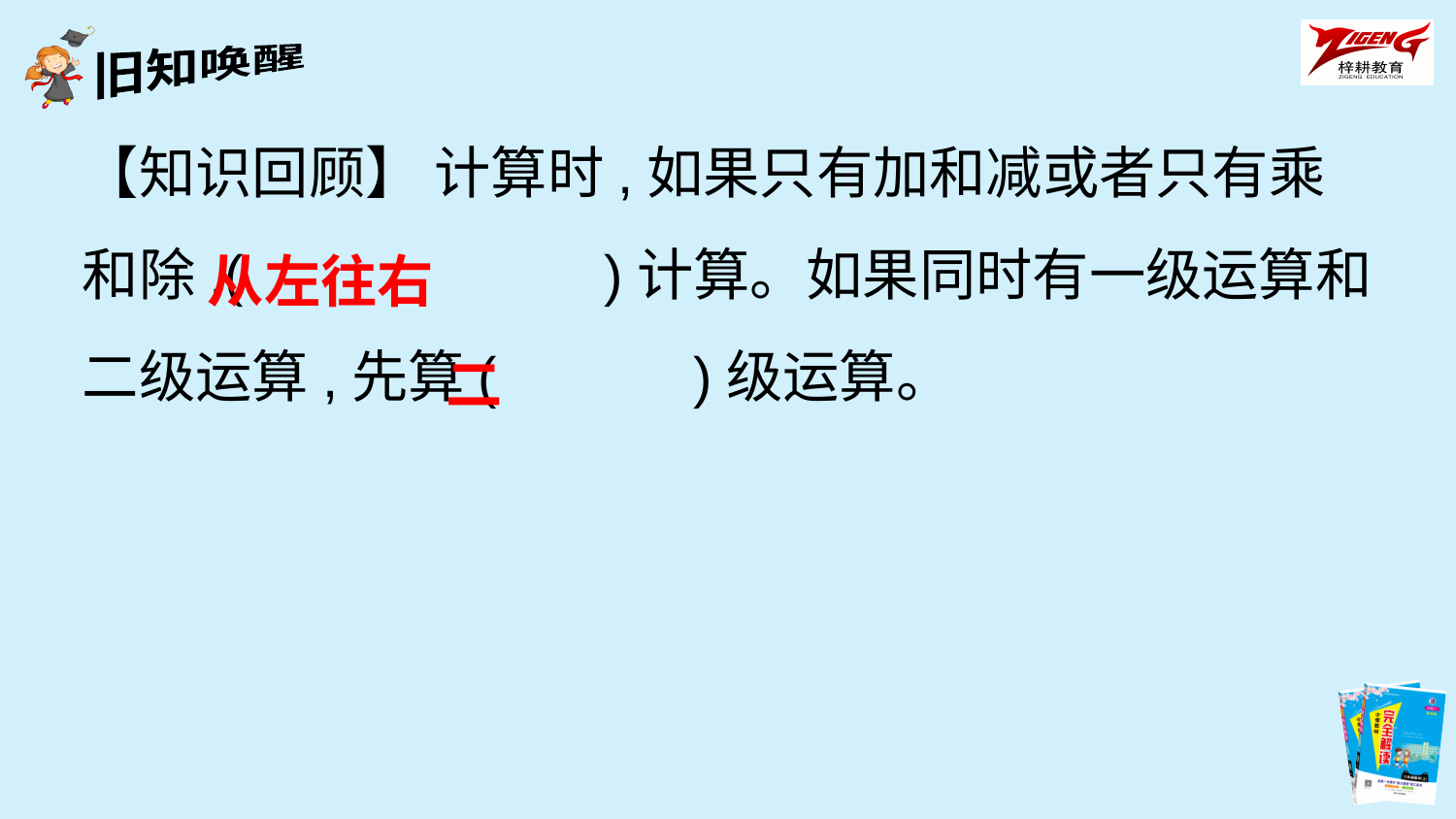

【知识回顾】 计算时,如果只有加和减或者只有乘和除,(　　　    　　)计算。如果同时有一级运算和二级运算,先算(　　　)级运算。
从左往右
二